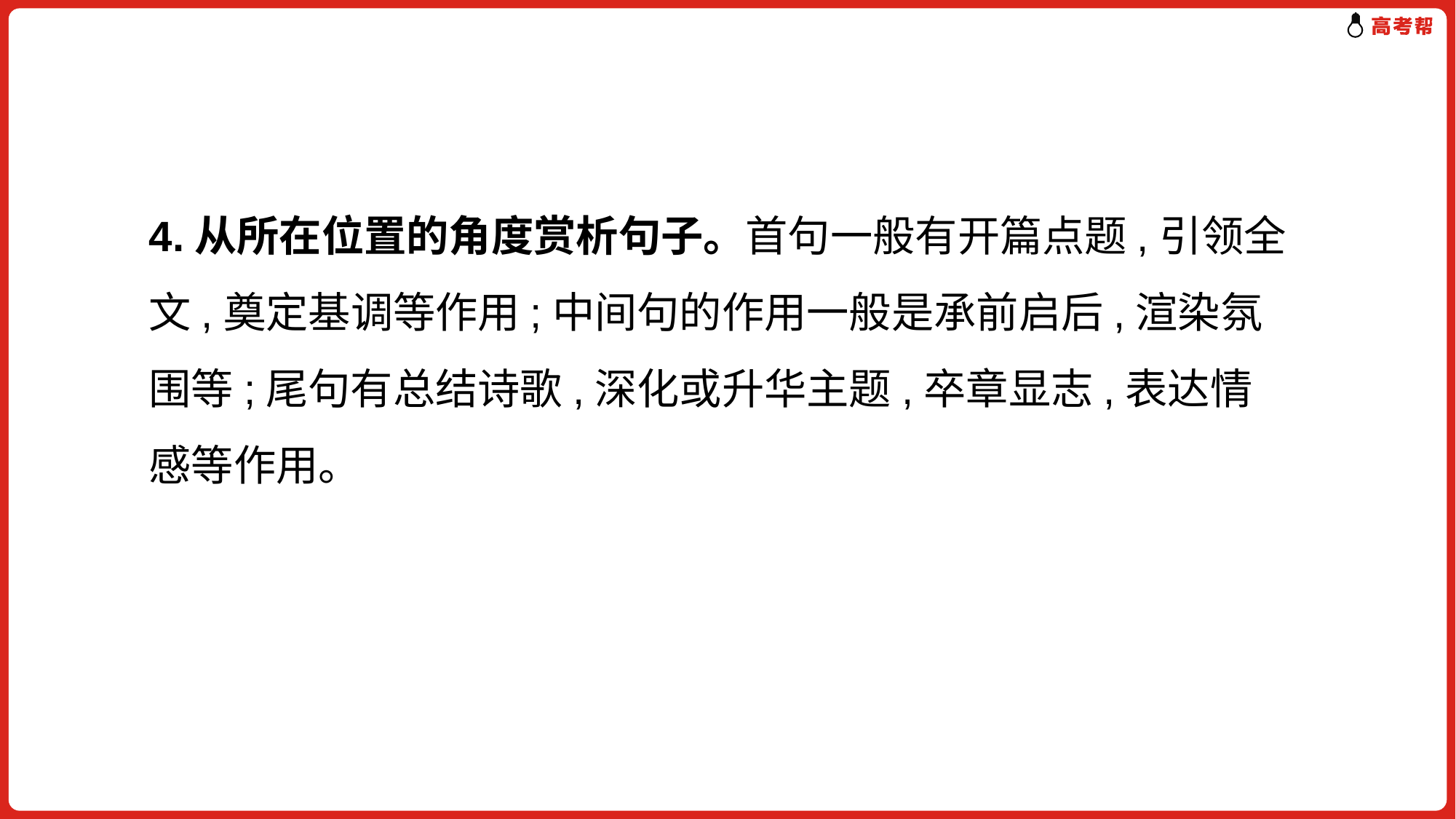

4.从所在位置的角度赏析句子。首句一般有开篇点题,引领全文,奠定基调等作用;中间句的作用一般是承前启后,渲染氛围等;尾句有总结诗歌,深化或升华主题,卒章显志,表达情感等作用。